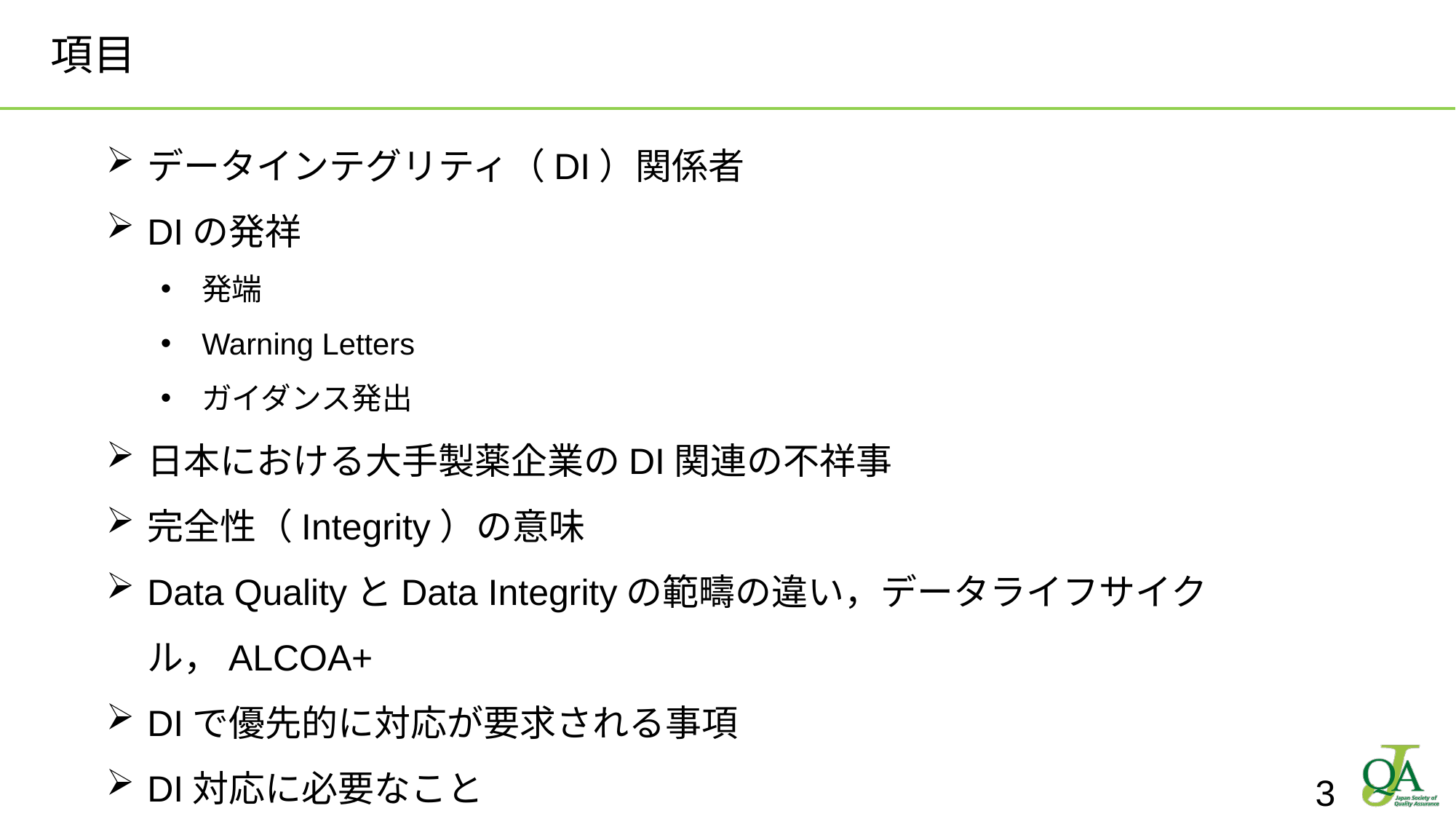

# 項目
データインテグリティ（DI）関係者
DIの発祥
発端
Warning Letters
ガイダンス発出
日本における大手製薬企業のDI関連の不祥事
完全性（Integrity）の意味
Data QualityとData Integrityの範疇の違い，データライフサイクル，ALCOA+
DIで優先的に対応が要求される事項
DI対応に必要なこと
DI管理体制の構築　⇒　“維持・継続”へ